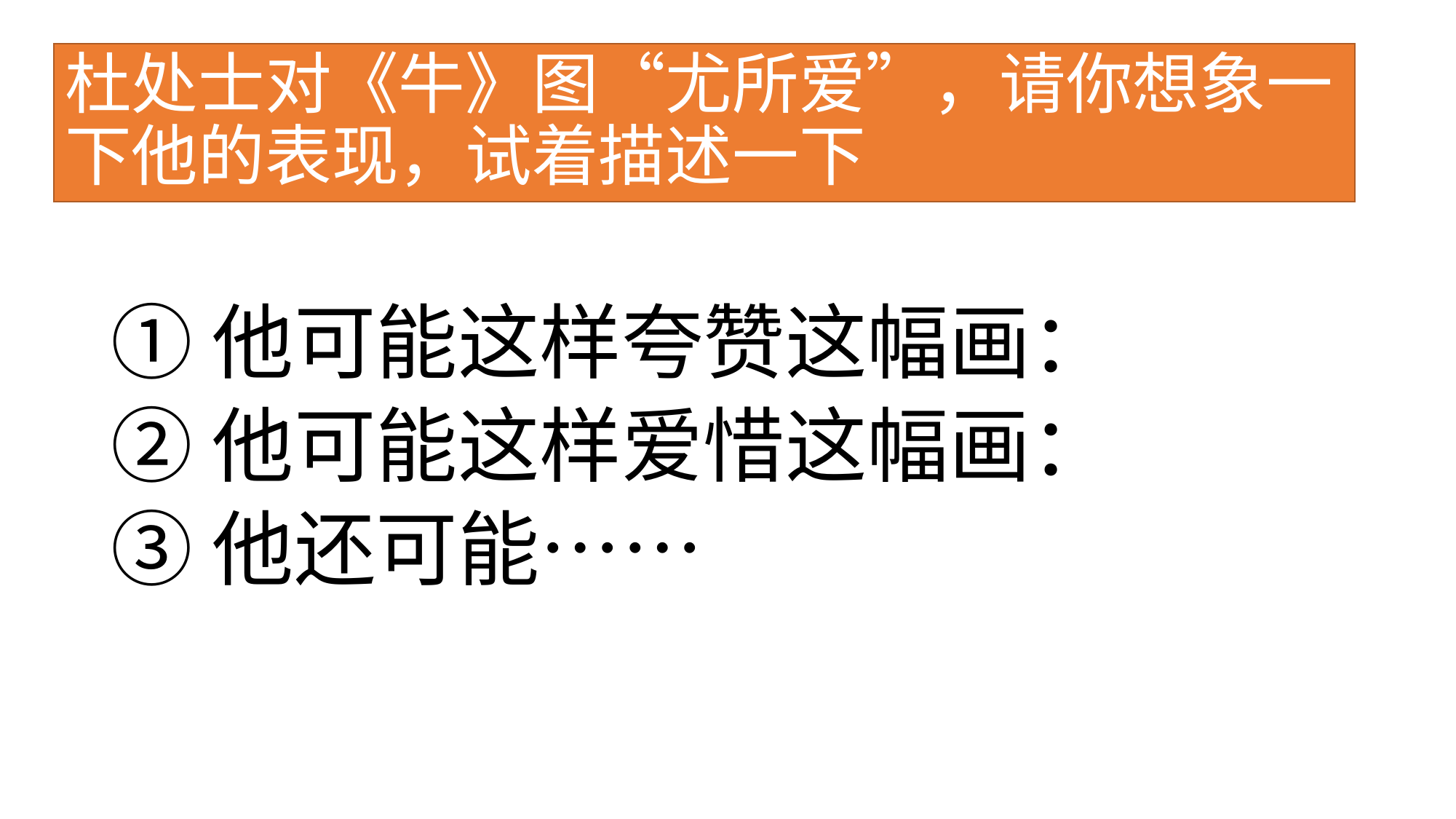

# 杜处士对《牛》图“尤所爱”，请你想象一下他的表现，试着描述一下
①他可能这样夸赞这幅画：
②他可能这样爱惜这幅画：
③他还可能……